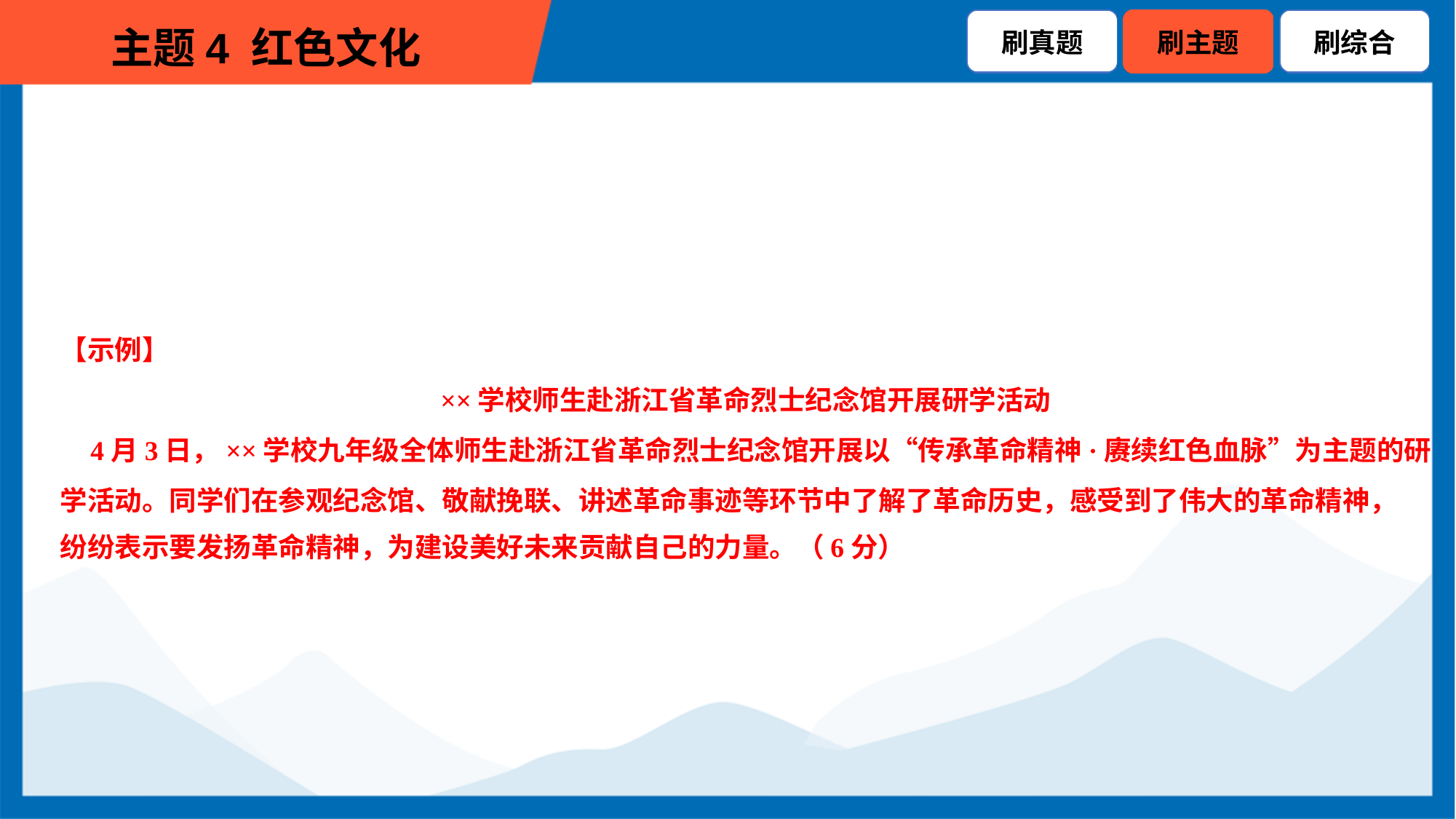

【示例】
××学校师生赴浙江省革命烈士纪念馆开展研学活动
    4月3日，××学校九年级全体师生赴浙江省革命烈士纪念馆开展以“传承革命精神·赓续红色血脉”为主题的研
学活动。同学们在参观纪念馆、敬献挽联、讲述革命事迹等环节中了解了革命历史，感受到了伟大的革命精神，
纷纷表示要发扬革命精神，为建设美好未来贡献自己的力量。（6分）